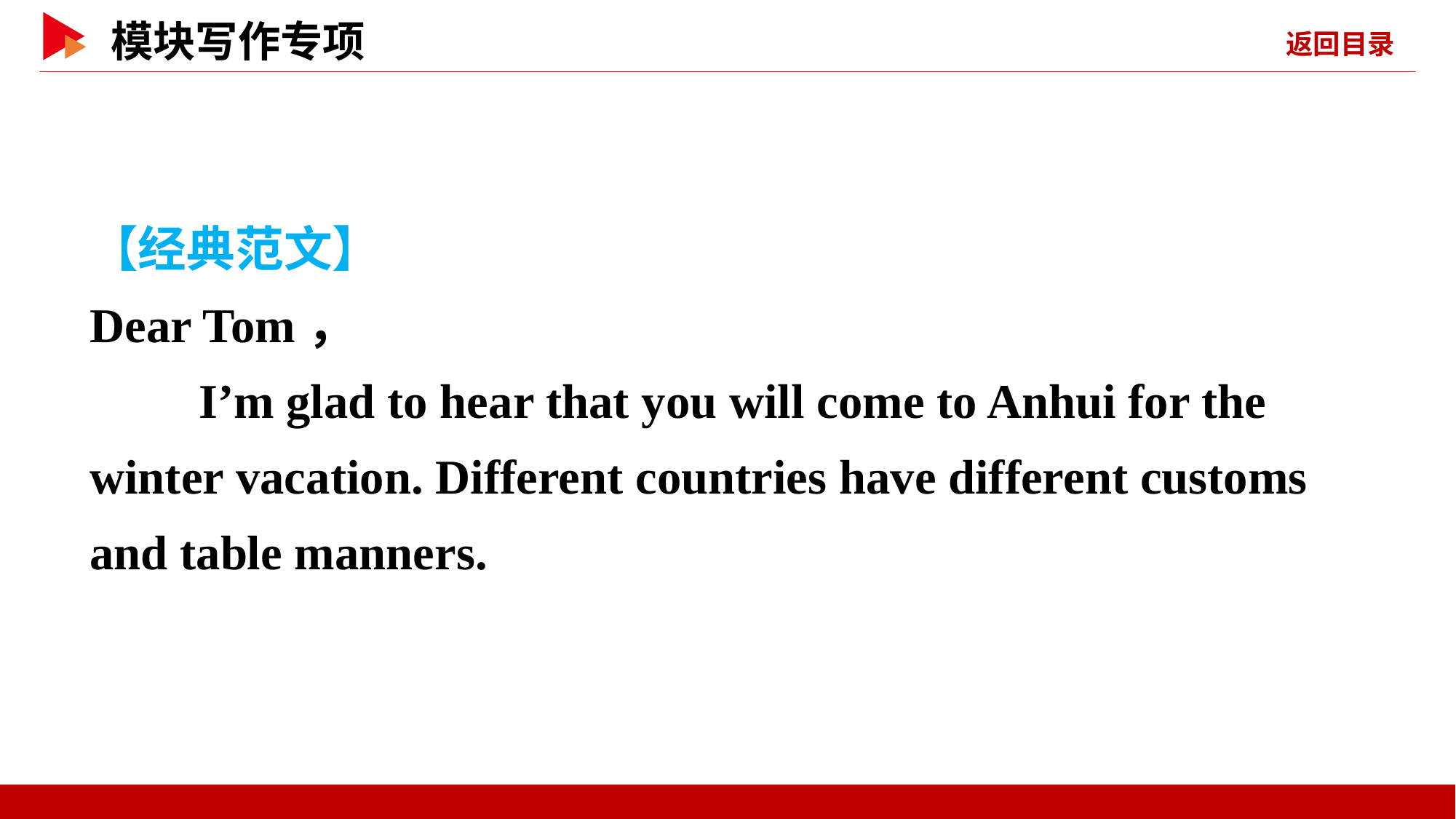

【经典范文】
Dear Tom，
	I’m glad to hear that you will come to Anhui for the winter vacation. Different countries have different customs and table manners.